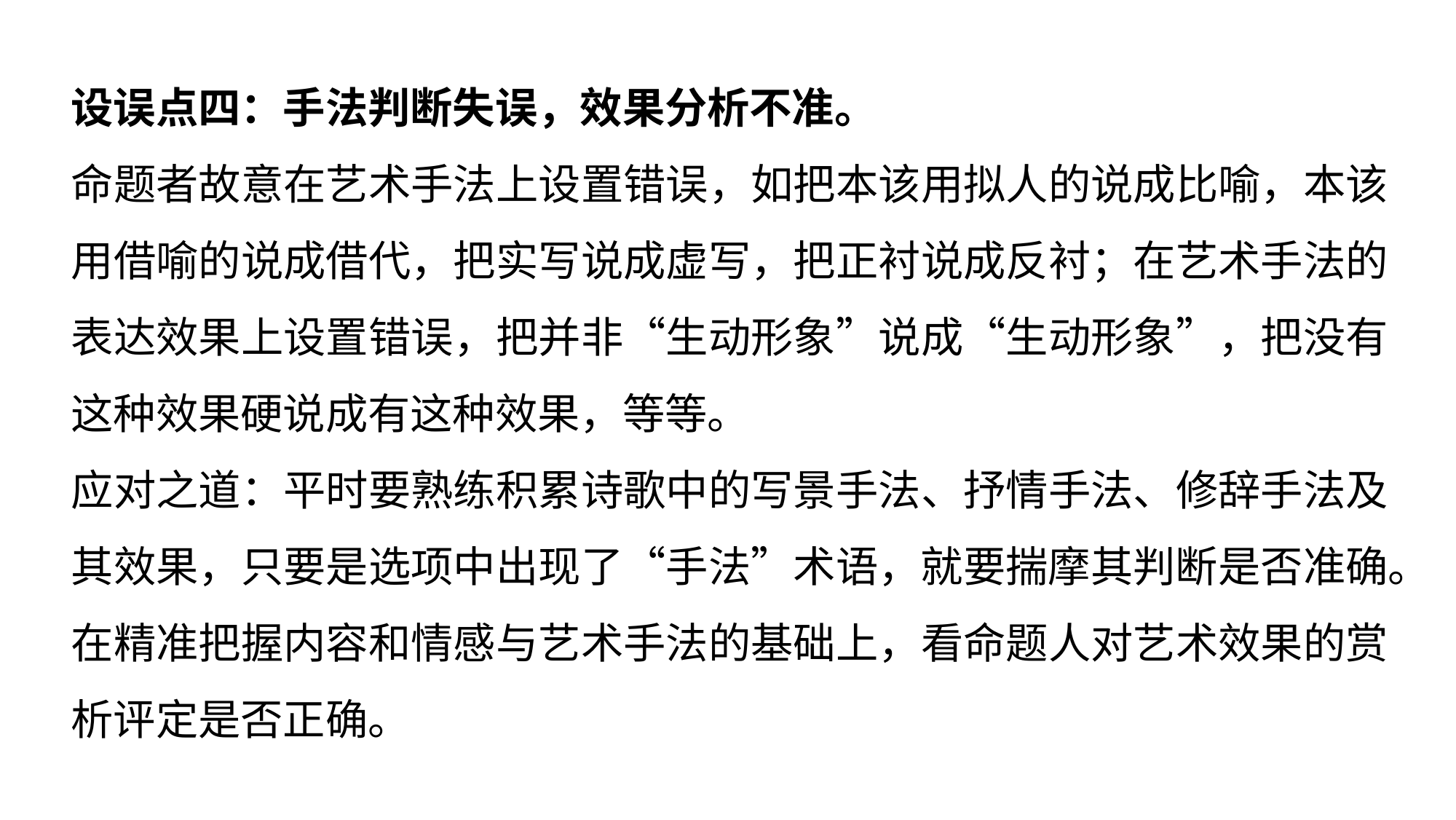

设误点四：手法判断失误，效果分析不准。
命题者故意在艺术手法上设置错误，如把本该用拟人的说成比喻，本该用借喻的说成借代，把实写说成虚写，把正衬说成反衬；在艺术手法的表达效果上设置错误，把并非“生动形象”说成“生动形象”，把没有这种效果硬说成有这种效果，等等。
应对之道：平时要熟练积累诗歌中的写景手法、抒情手法、修辞手法及其效果，只要是选项中出现了“手法”术语，就要揣摩其判断是否准确。在精准把握内容和情感与艺术手法的基础上，看命题人对艺术效果的赏析评定是否正确。